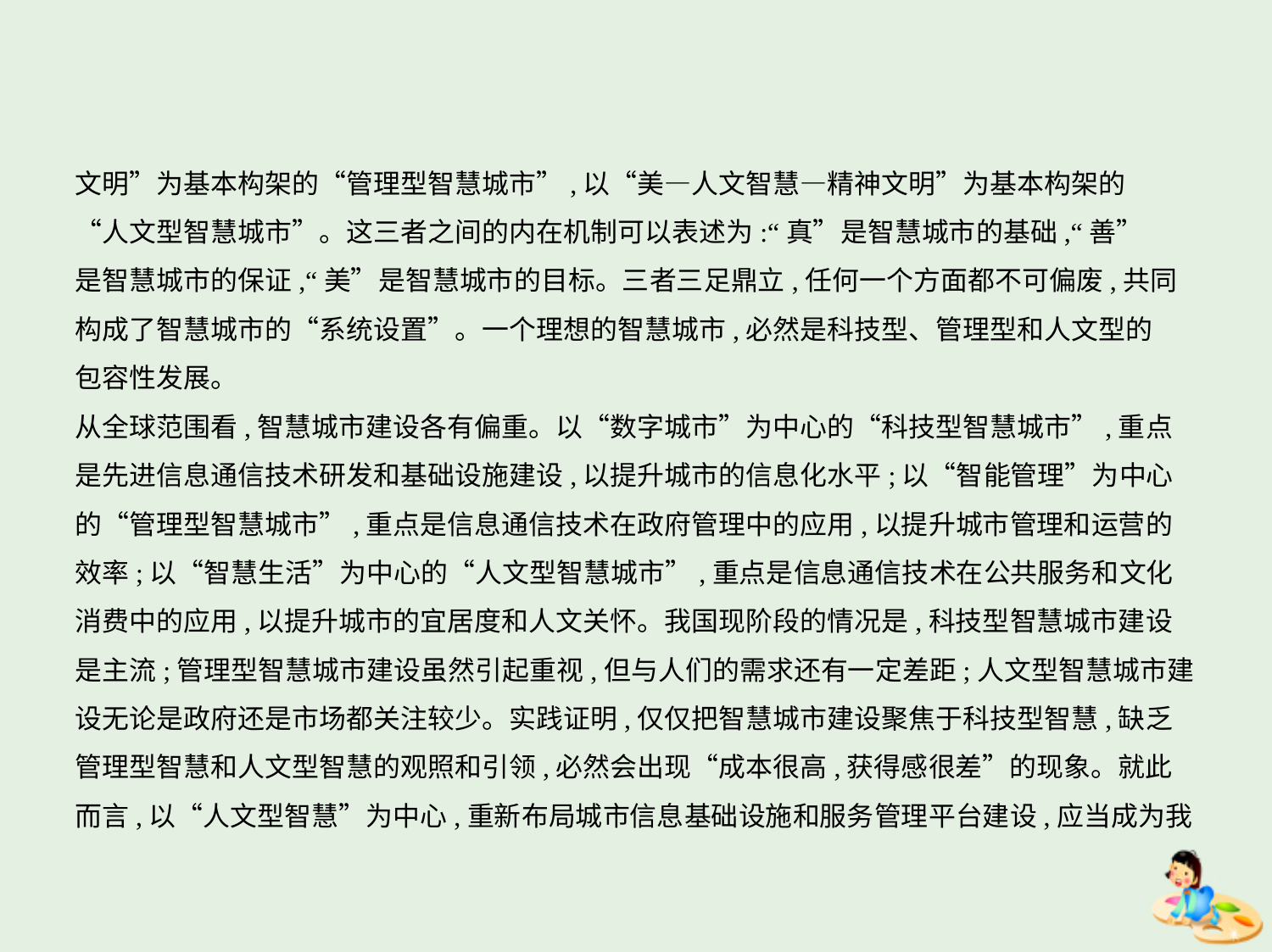

文明”为基本构架的“管理型智慧城市”,以“美—人文智慧—精神文明”为基本构架的
“人文型智慧城市”。这三者之间的内在机制可以表述为:“真”是智慧城市的基础,“善”
是智慧城市的保证,“美”是智慧城市的目标。三者三足鼎立,任何一个方面都不可偏废,共同
构成了智慧城市的“系统设置”。一个理想的智慧城市,必然是科技型、管理型和人文型的
包容性发展。
从全球范围看,智慧城市建设各有偏重。以“数字城市”为中心的“科技型智慧城市”,重点
是先进信息通信技术研发和基础设施建设,以提升城市的信息化水平;以“智能管理”为中心
的“管理型智慧城市”,重点是信息通信技术在政府管理中的应用,以提升城市管理和运营的
效率;以“智慧生活”为中心的“人文型智慧城市”,重点是信息通信技术在公共服务和文化
消费中的应用,以提升城市的宜居度和人文关怀。我国现阶段的情况是,科技型智慧城市建设
是主流;管理型智慧城市建设虽然引起重视,但与人们的需求还有一定差距;人文型智慧城市建
设无论是政府还是市场都关注较少。实践证明,仅仅把智慧城市建设聚焦于科技型智慧,缺乏
管理型智慧和人文型智慧的观照和引领,必然会出现“成本很高,获得感很差”的现象。就此
而言,以“人文型智慧”为中心,重新布局城市信息基础设施和服务管理平台建设,应当成为我